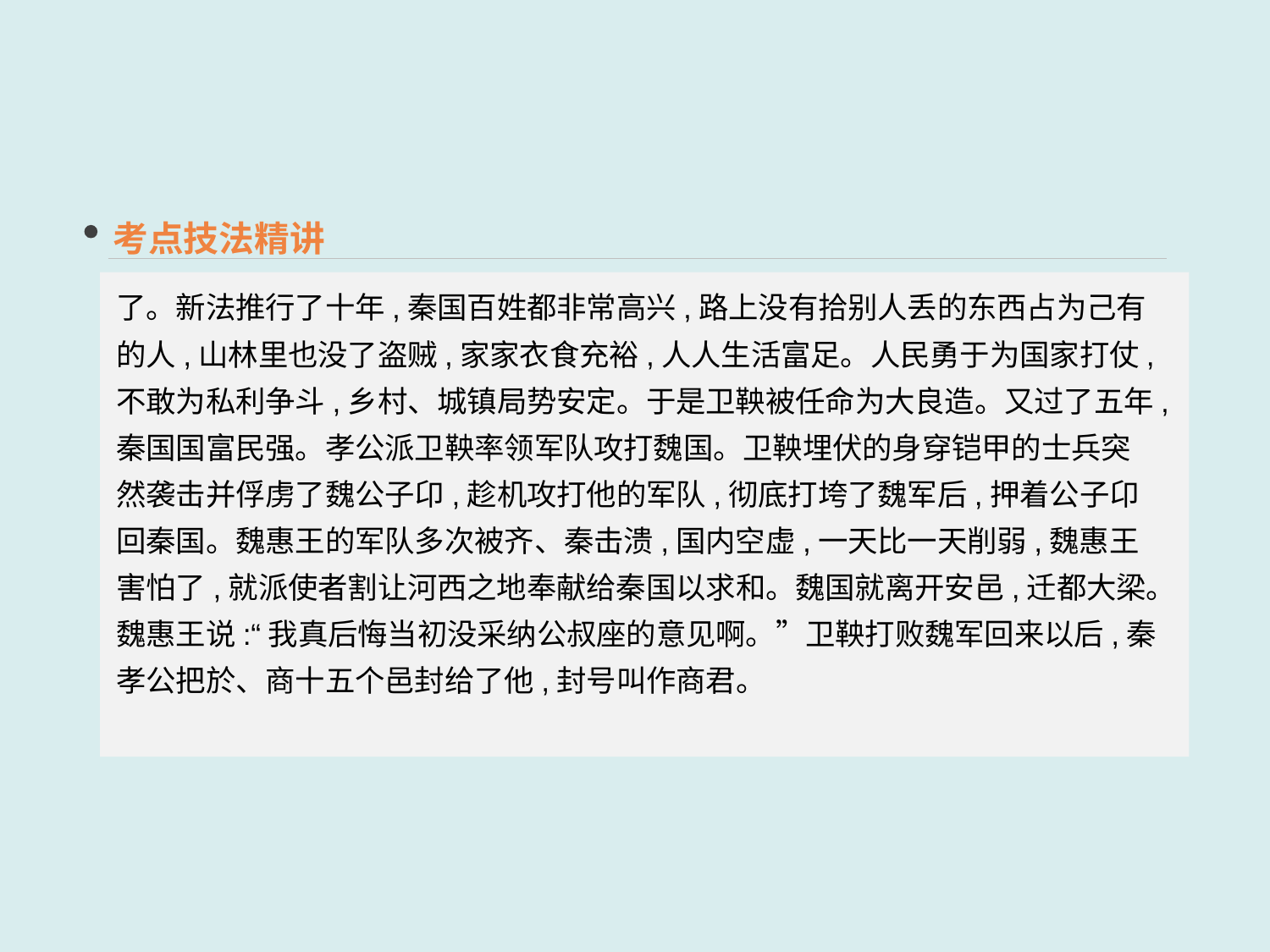

考点技法精讲

了。新法推行了十年,秦国百姓都非常高兴,路上没有拾别人丢的东西占为己有的人,山林里也没了盗贼,家家衣食充裕,人人生活富足。人民勇于为国家打仗,不敢为私利争斗,乡村、城镇局势安定。于是卫鞅被任命为大良造。又过了五年,秦国国富民强。孝公派卫鞅率领军队攻打魏国。卫鞅埋伏的身穿铠甲的士兵突然袭击并俘虏了魏公子卬,趁机攻打他的军队,彻底打垮了魏军后,押着公子卬回秦国。魏惠王的军队多次被齐、秦击溃,国内空虚,一天比一天削弱,魏惠王害怕了,就派使者割让河西之地奉献给秦国以求和。魏国就离开安邑,迁都大梁。魏惠王说:“我真后悔当初没采纳公叔座的意见啊。”卫鞅打败魏军回来以后,秦孝公把於、商十五个邑封给了他,封号叫作商君。